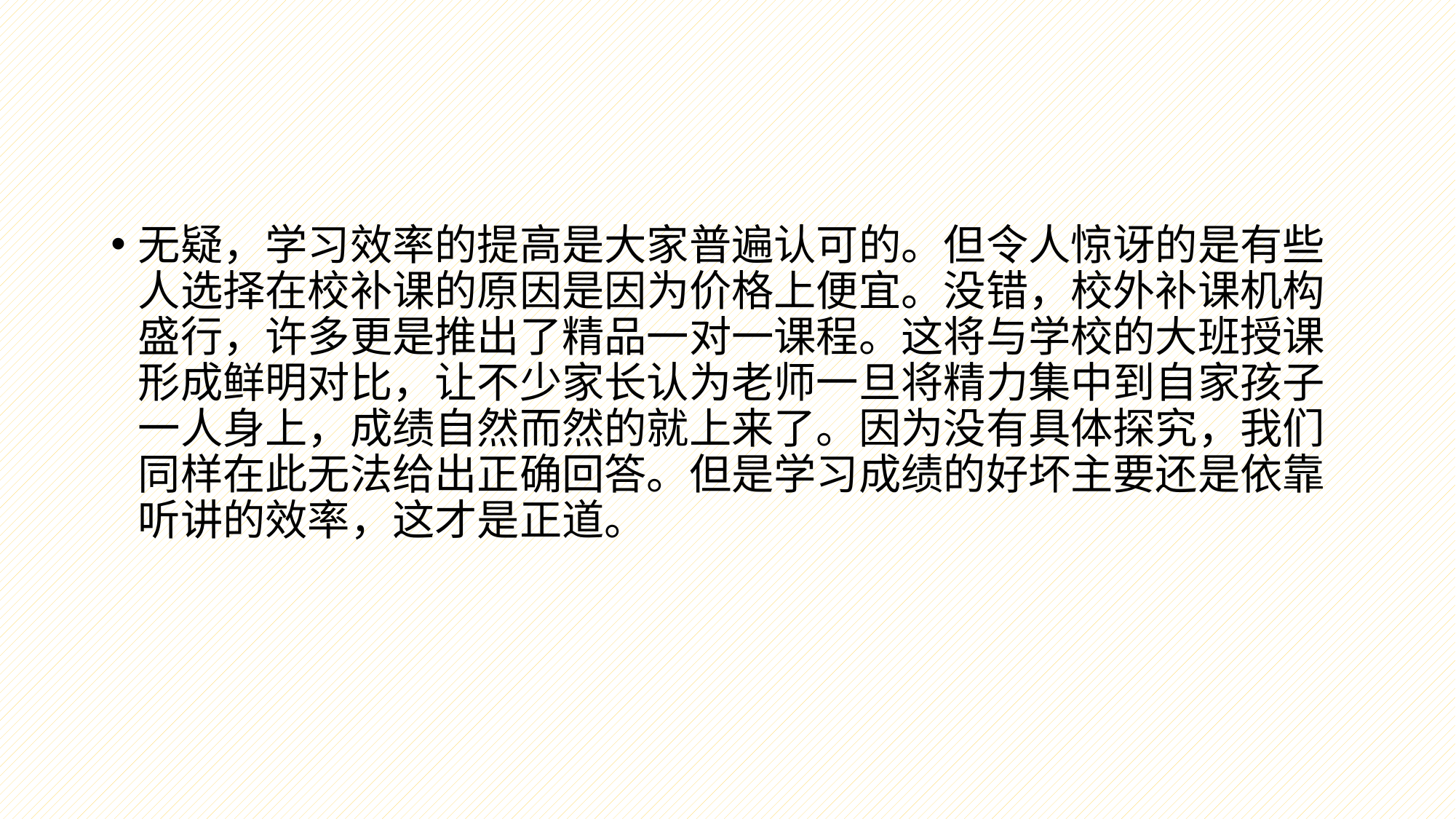

#
无疑，学习效率的提高是大家普遍认可的。但令人惊讶的是有些人选择在校补课的原因是因为价格上便宜。没错，校外补课机构盛行，许多更是推出了精品一对一课程。这将与学校的大班授课形成鲜明对比，让不少家长认为老师一旦将精力集中到自家孩子一人身上，成绩自然而然的就上来了。因为没有具体探究，我们同样在此无法给出正确回答。但是学习成绩的好坏主要还是依靠听讲的效率，这才是正道。